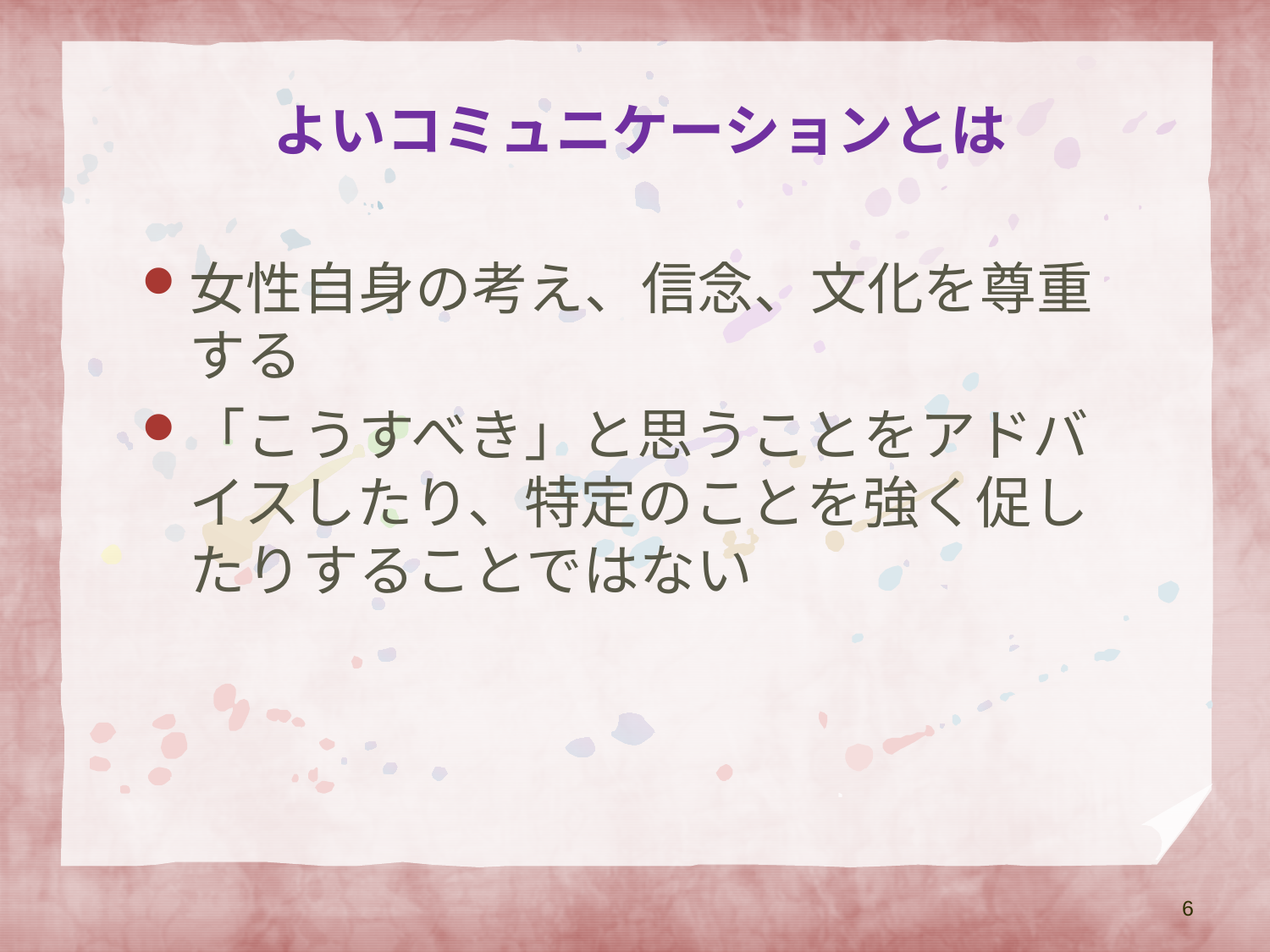

# よいコミュニケーションとは
女性自身の考え、信念、文化を尊重する
「こうすべき」と思うことをアドバイスしたり、特定のことを強く促したりすることではない

6